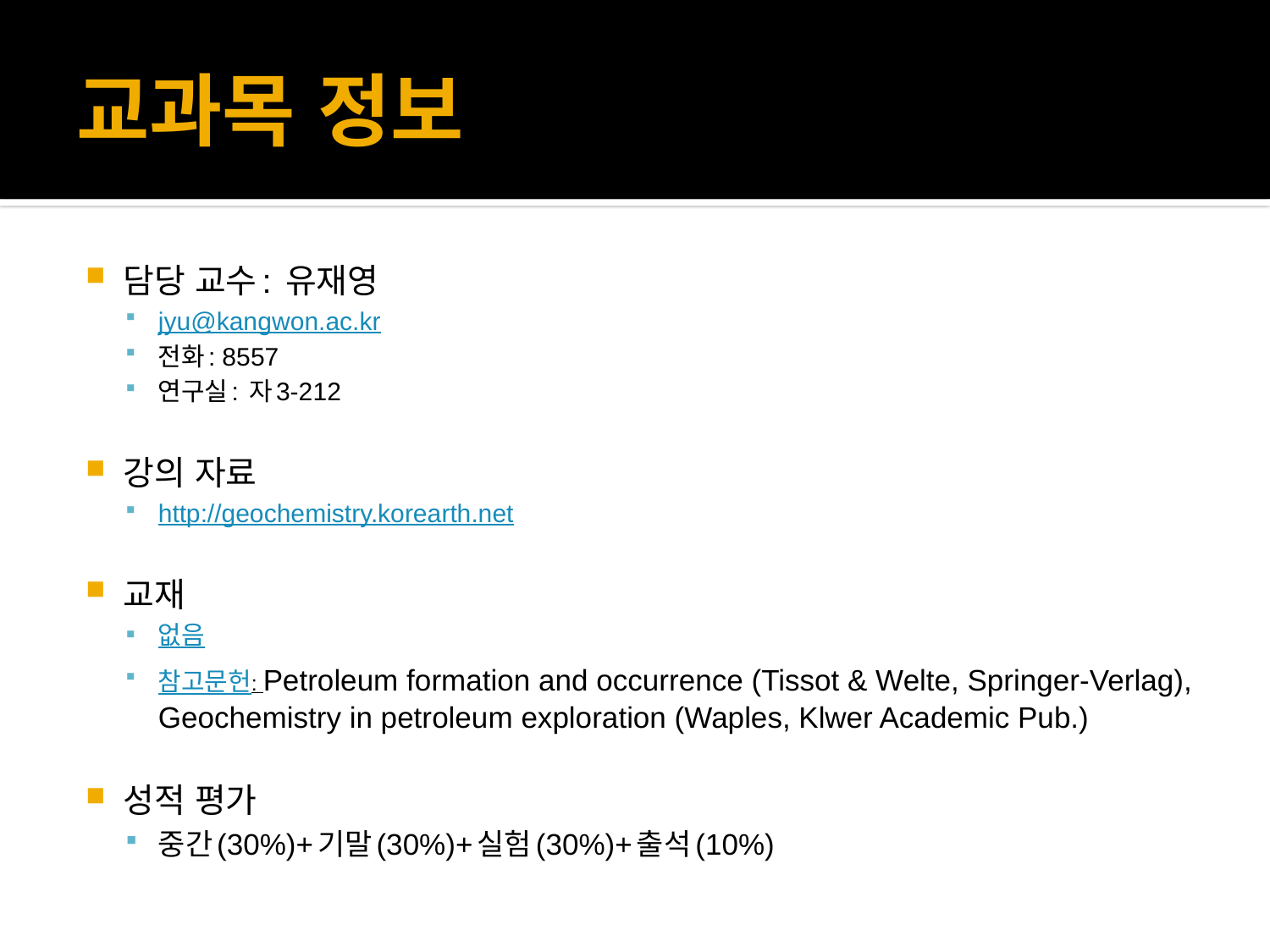

# 교과목 정보
담당 교수: 유재영
jyu@kangwon.ac.kr
전화: 8557
연구실: 자3-212

강의 자료
http://geochemistry.korearth.net

교재
없음
참고문헌: Petroleum formation and occurrence (Tissot & Welte, Springer-Verlag), Geochemistry in petroleum exploration (Waples, Klwer Academic Pub.)

성적 평가
중간(30%)+기말(30%)+실험(30%)+출석(10%)